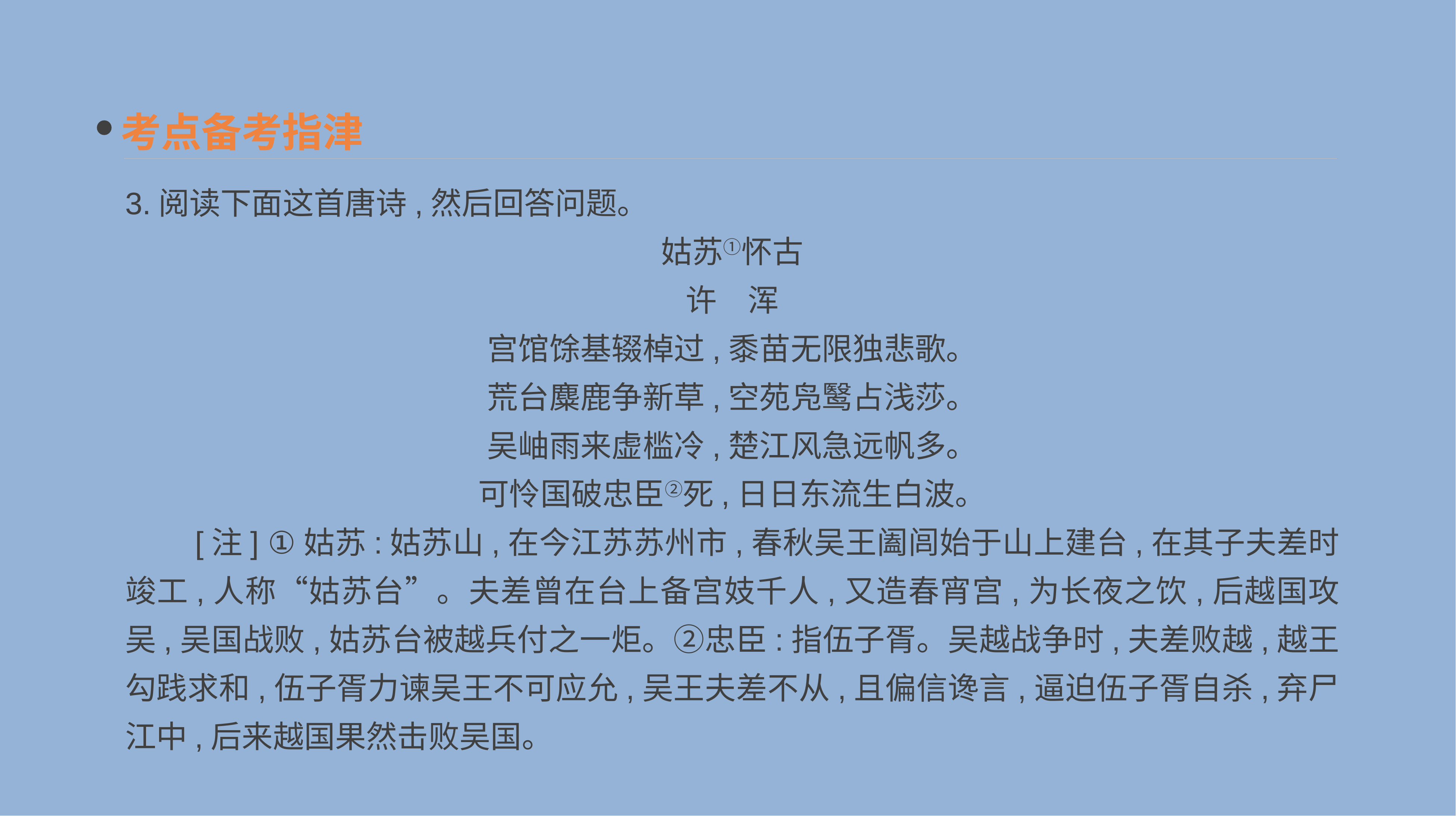

考点备考指津

3.阅读下面这首唐诗,然后回答问题。
姑苏①怀古
许　浑
宫馆馀基辍棹过,黍苗无限独悲歌。
荒台麋鹿争新草,空苑凫鹥占浅莎。
吴岫雨来虚槛冷,楚江风急远帆多。
可怜国破忠臣②死,日日东流生白波。
　　[注] ①姑苏:姑苏山,在今江苏苏州市,春秋吴王阖闾始于山上建台,在其子夫差时竣工,人称“姑苏台”。夫差曾在台上备宫妓千人,又造春宵宫,为长夜之饮,后越国攻吴,吴国战败,姑苏台被越兵付之一炬。②忠臣:指伍子胥。吴越战争时,夫差败越,越王勾践求和,伍子胥力谏吴王不可应允,吴王夫差不从,且偏信谗言,逼迫伍子胥自杀,弃尸江中,后来越国果然击败吴国。